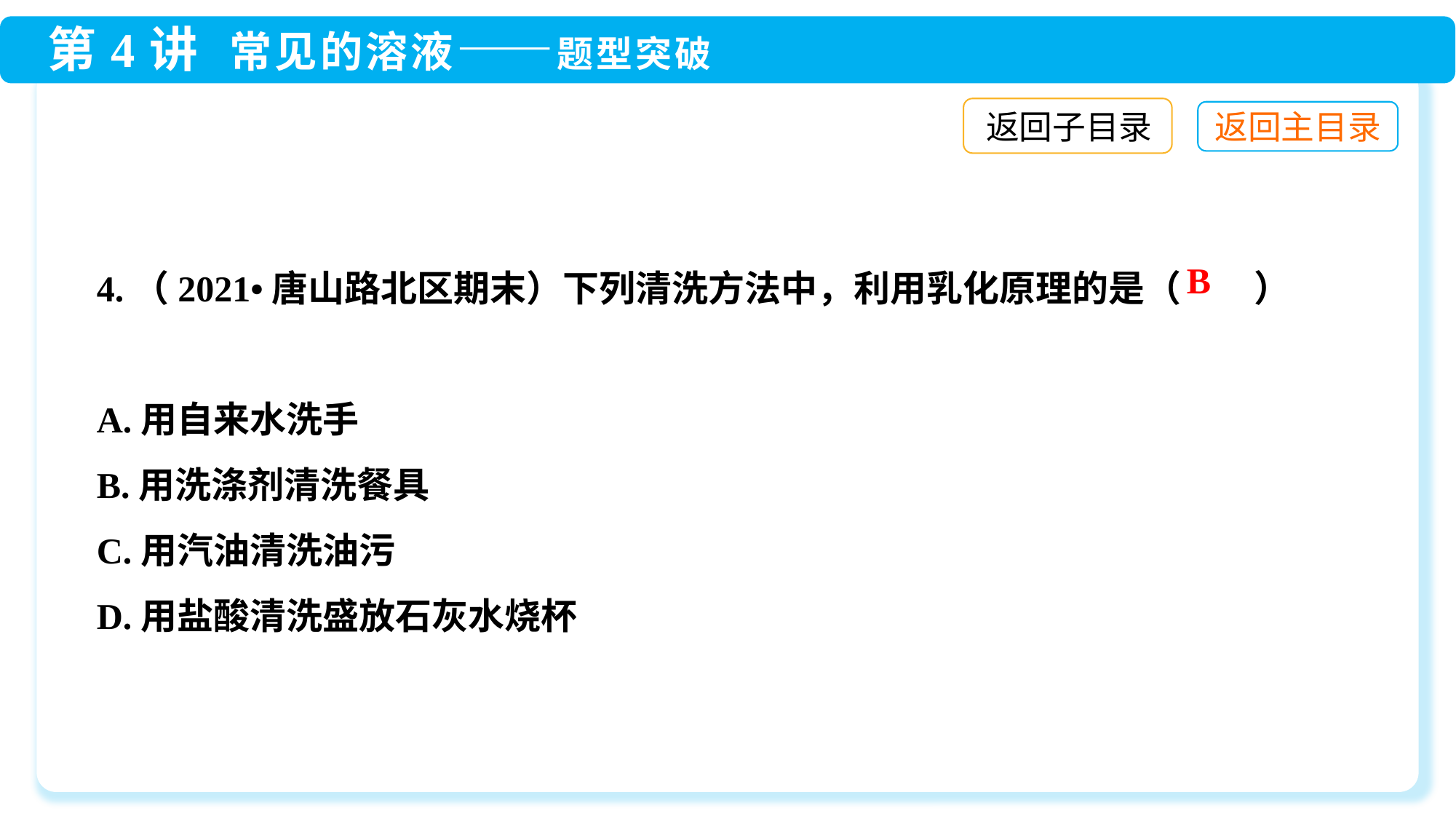

返回子目录
4.（2021•唐山路北区期末）下列清洗方法中，利用乳化原理的是（　　）

A.用自来水洗手
B.用洗涤剂清洗餐具
C.用汽油清洗油污
D.用盐酸清洗盛放石灰水烧杯
B